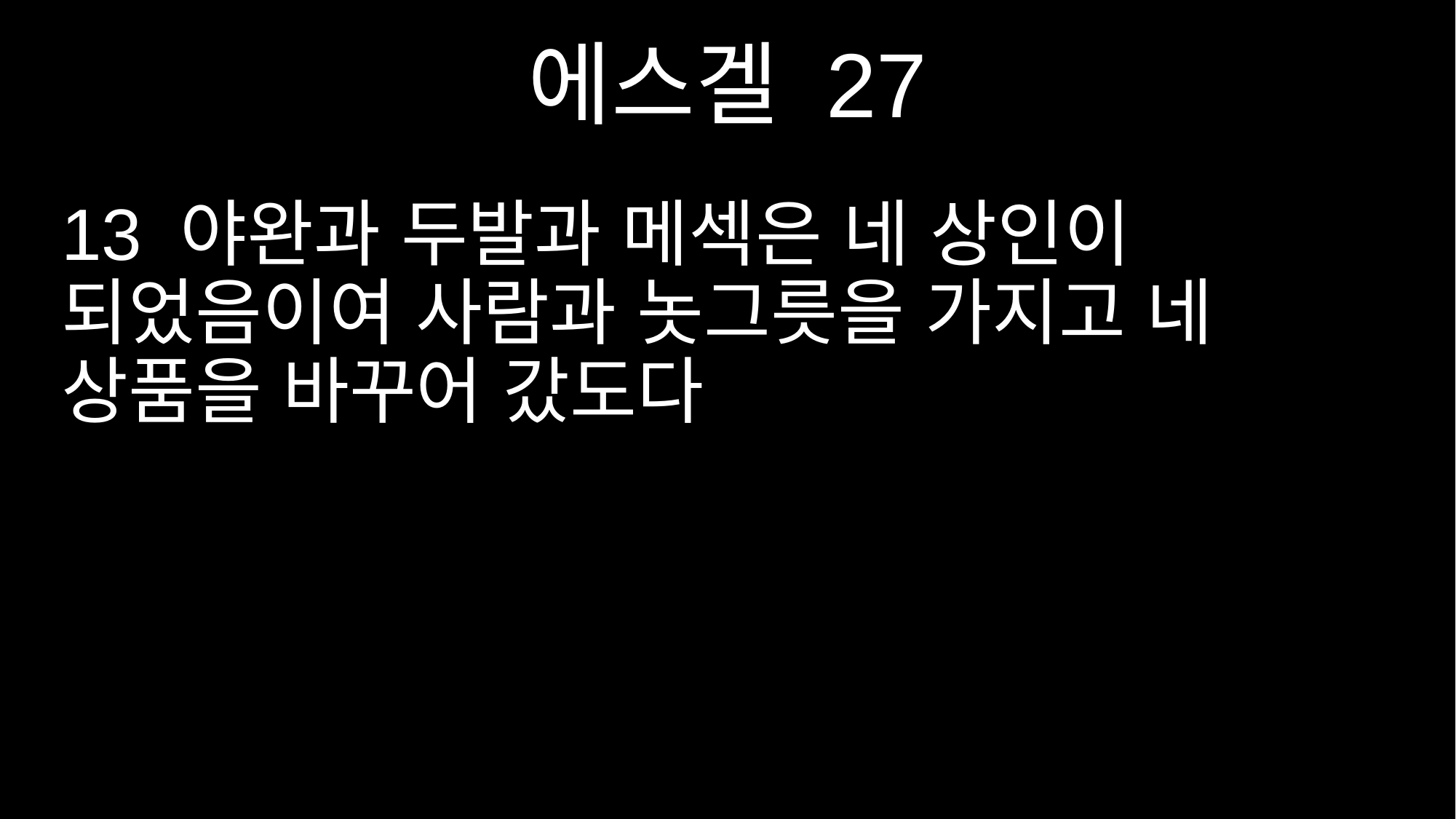

에스겔 27
13 야완과 두발과 메섹은 네 상인이 되었음이여 사람과 놋그릇을 가지고 네 상품을 바꾸어 갔도다